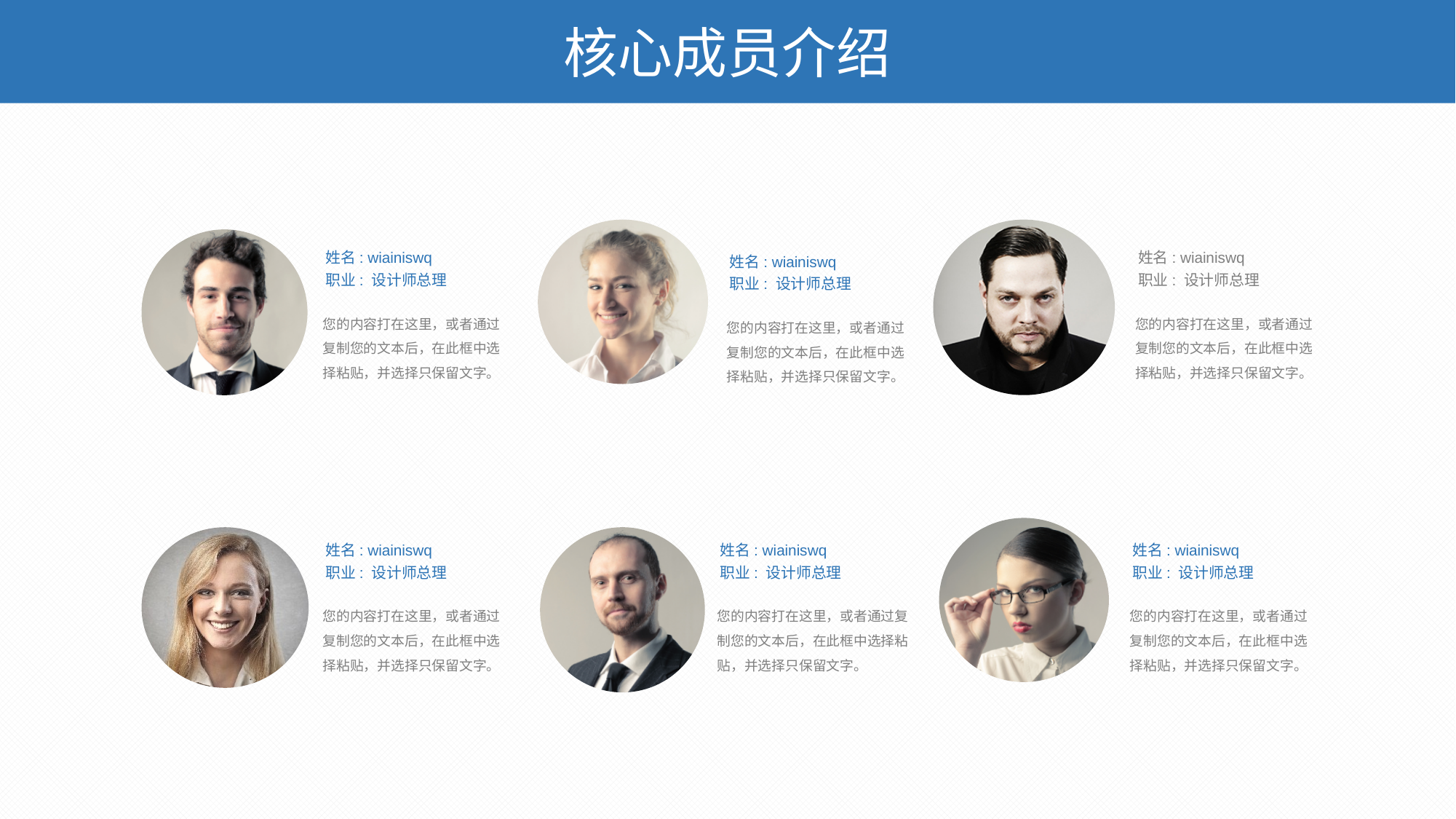

核心成员介绍

姓名: wiainiswq
职业: 设计师总理
姓名: wiainiswq
姓名: wiainiswq
职业: 设计师总理
职业: 设计师总理
您的内容打在这里，或者通过复制您的文本后，在此框中选择粘贴，并选择只保留文字。
您的内容打在这里，或者通过复制您的文本后，在此框中选择粘贴，并选择只保留文字。
您的内容打在这里，或者通过复制您的文本后，在此框中选择粘贴，并选择只保留文字。

姓名: wiainiswq
职业: 设计师总理
您的内容打在这里，或者通过复制您的文本后，在此框中选择粘贴，并选择只保留文字。
姓名: wiainiswq
职业: 设计师总理
您的内容打在这里，或者通过复制您的文本后，在此框中选择粘贴，并选择只保留文字。
姓名: wiainiswq
职业: 设计师总理
您的内容打在这里，或者通过复制您的文本后，在此框中选择粘贴，并选择只保留文字。